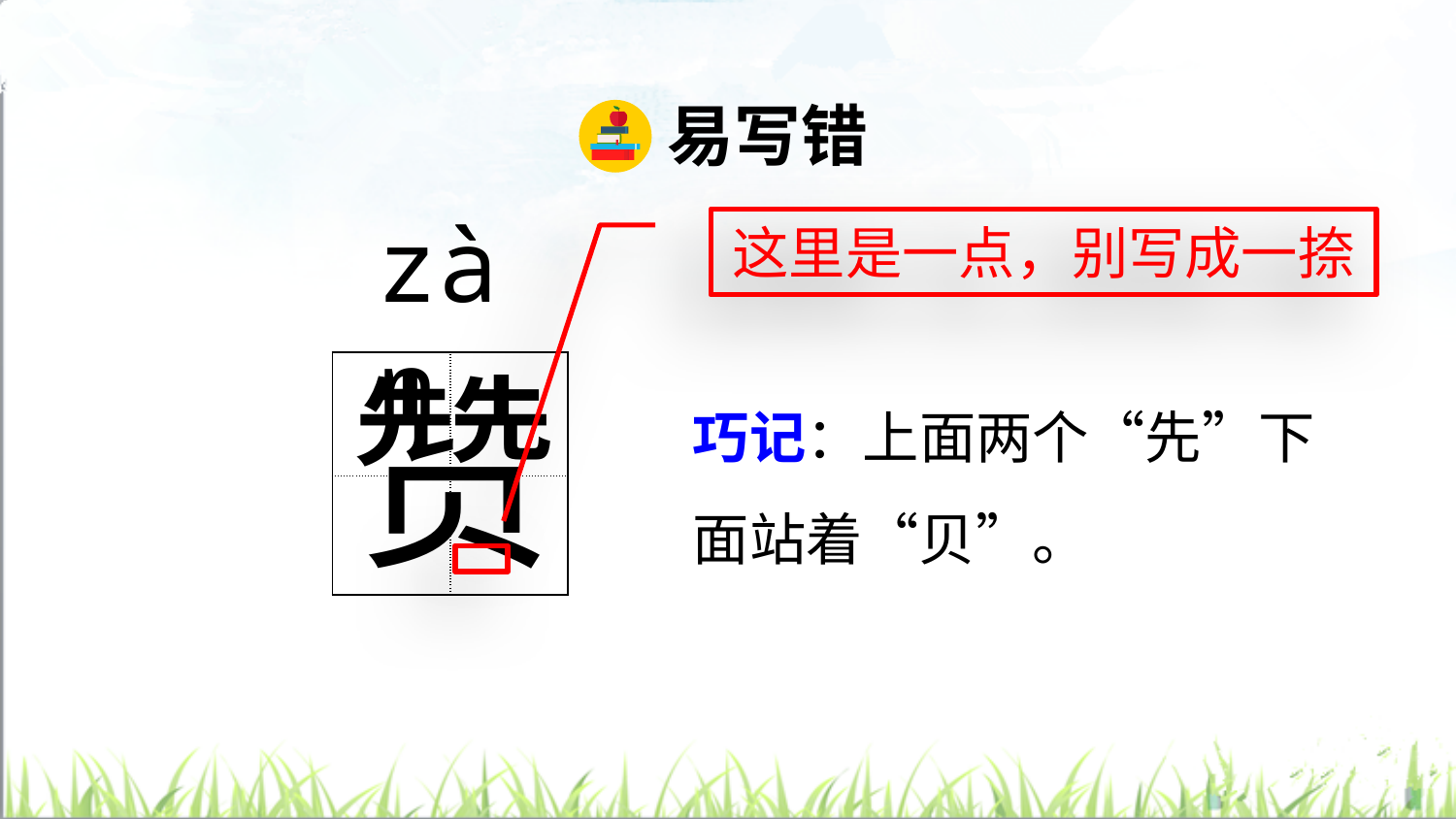

易写错

zàn
这里是一点，别写成一捺
赞
|  |  |
| --- | --- |
|  |  |
巧记：上面两个“先”下面站着“贝”。